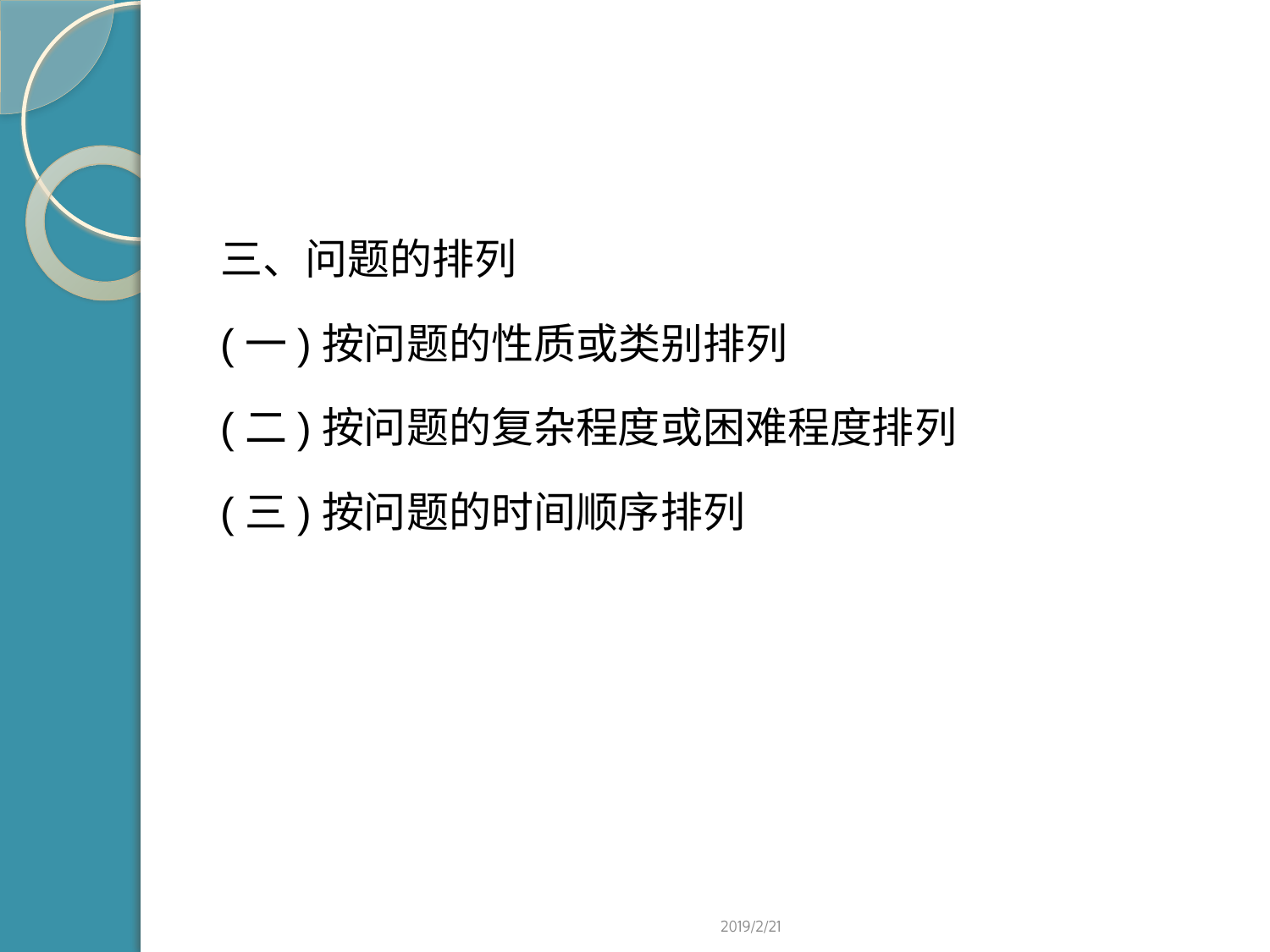

#
三、问题的排列
(一)按问题的性质或类别排列
(二)按问题的复杂程度或困难程度排列
(三)按问题的时间顺序排列

2019/2/21